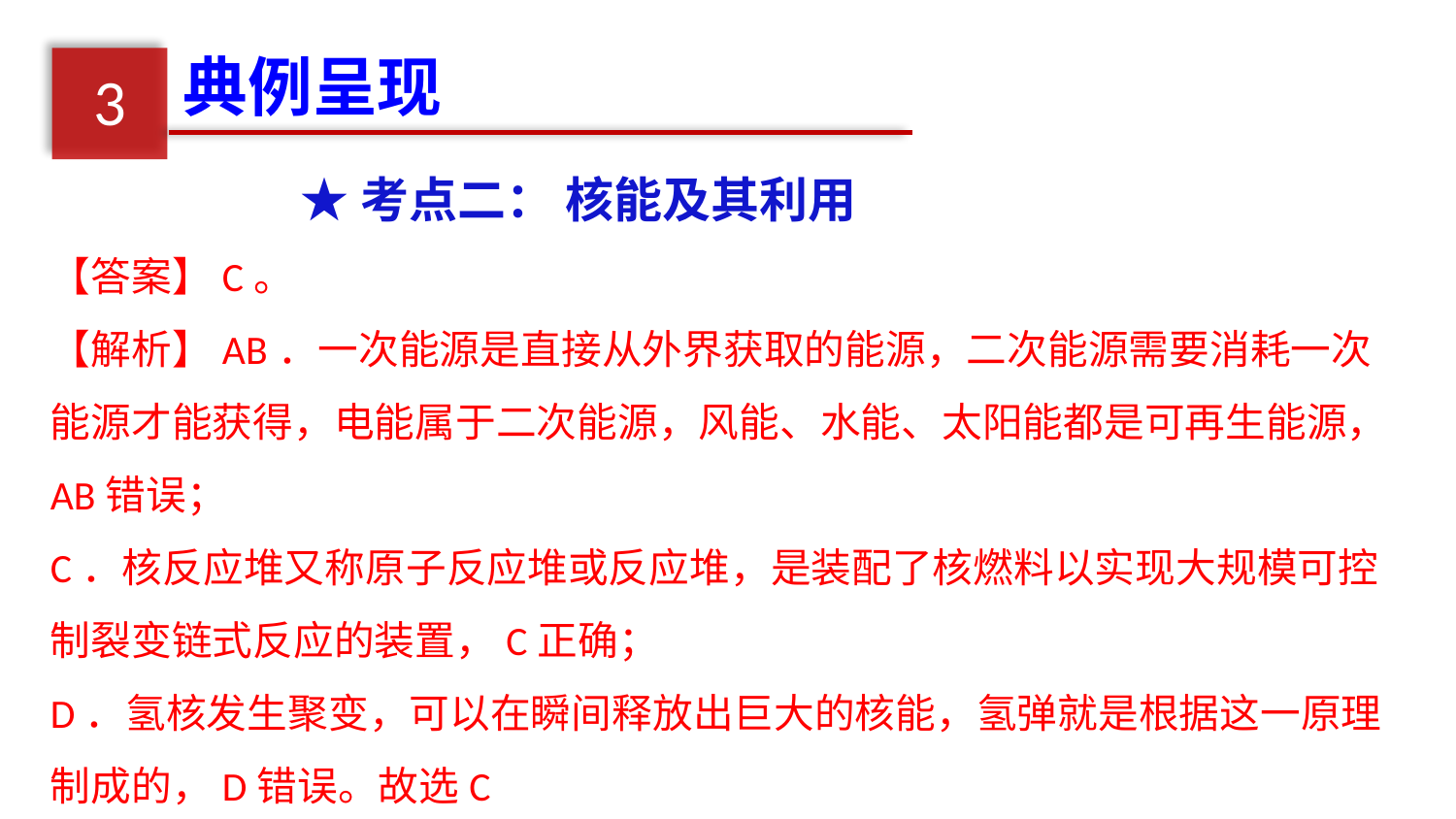

典例呈现

3
★考点二： 核能及其利用
【答案】C。
【解析】AB．一次能源是直接从外界获取的能源，二次能源需要消耗一次能源才能获得，电能属于二次能源，风能、水能、太阳能都是可再生能源，AB错误；
C．核反应堆又称原子反应堆或反应堆，是装配了核燃料以实现大规模可控制裂变链式反应的装置，C正确；
D．氢核发生聚变，可以在瞬间释放出巨大的核能，氢弹就是根据这一原理制成的，D错误。故选C